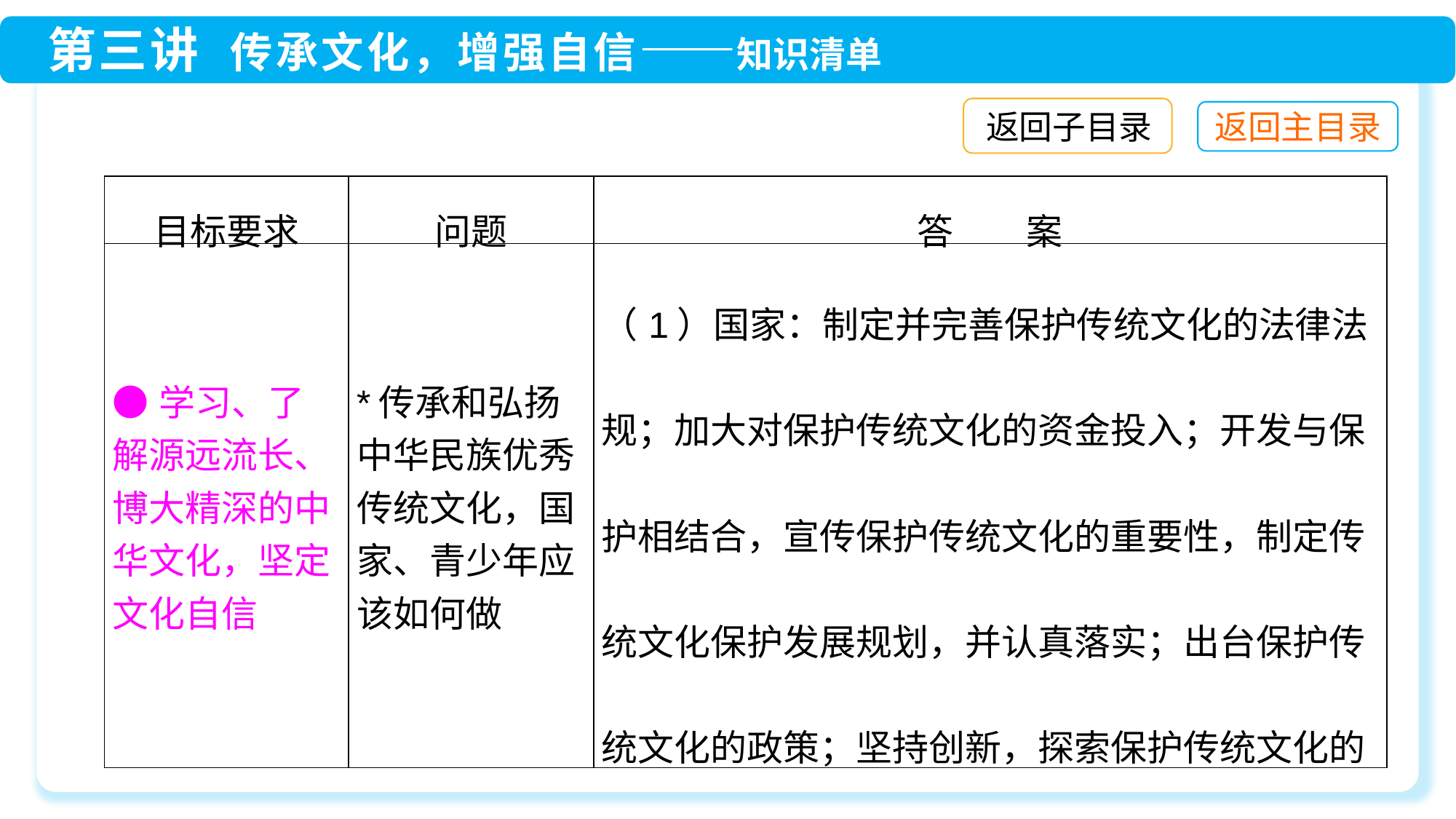

返回子目录
| 目标要求 | 问题 | 答　　案 |
| --- | --- | --- |
| ●学习、了解源远流长、博大精深的中华文化，坚定文化自信 | \*传承和弘扬中华民族优秀传统文化，国家、青少年应该如何做 | （1）国家：制定并完善保护传统文化的法律法规；加大对保护传统文化的资金投入；开发与保护相结合，宣传保护传统文化的重要性，制定传统文化保护发展规划，并认真落实；出台保护传统文化的政策；坚持创新，探索保护传统文化的新途径；依法打击各种破坏传统文化的行为 |